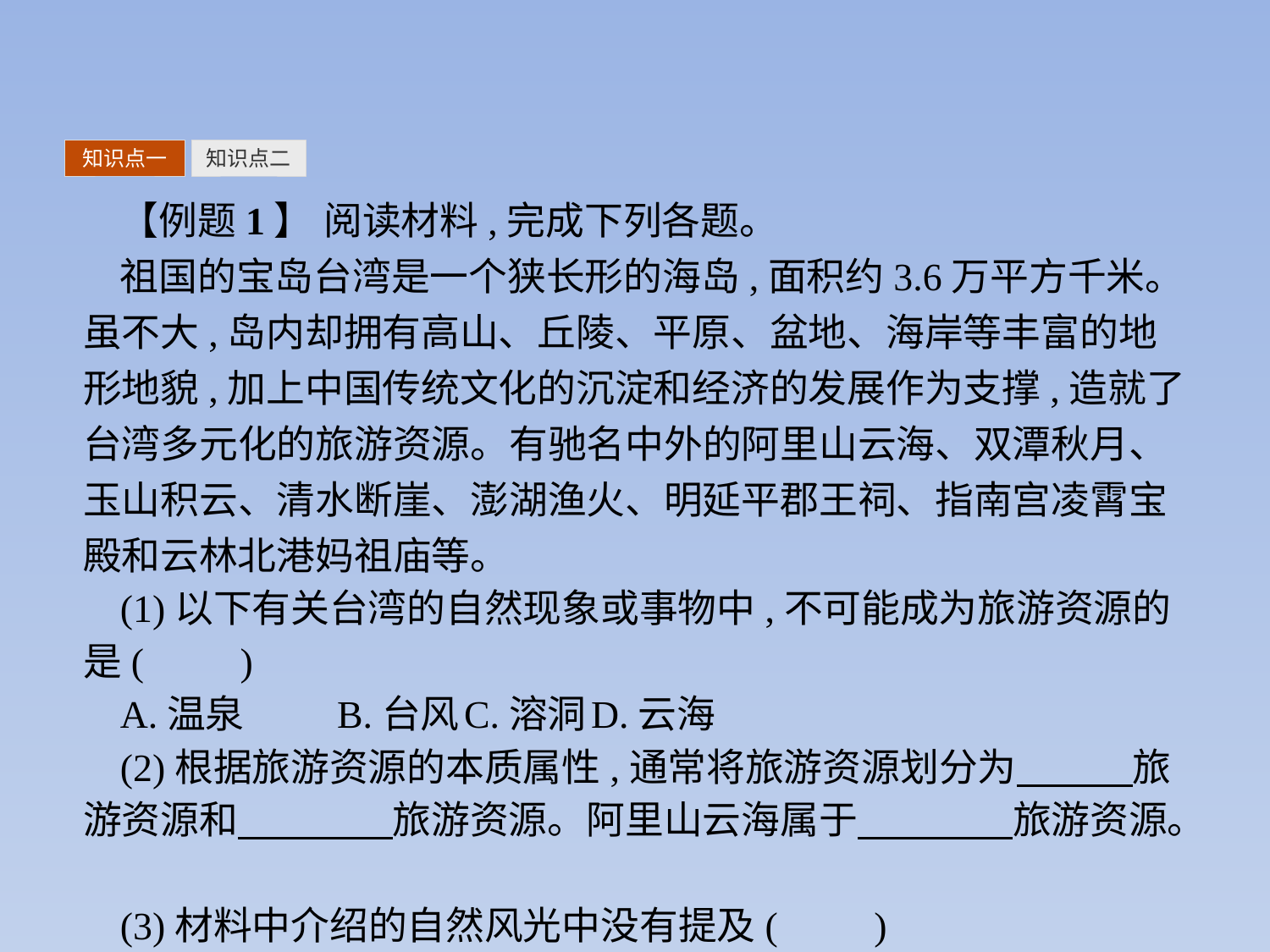

知识点一
知识点二
【例题1】 阅读材料,完成下列各题。
祖国的宝岛台湾是一个狭长形的海岛,面积约3.6万平方千米。虽不大,岛内却拥有高山、丘陵、平原、盆地、海岸等丰富的地形地貌,加上中国传统文化的沉淀和经济的发展作为支撑,造就了台湾多元化的旅游资源。有驰名中外的阿里山云海、双潭秋月、玉山积云、清水断崖、澎湖渔火、明延平郡王祠、指南宫凌霄宝殿和云林北港妈祖庙等。
(1)以下有关台湾的自然现象或事物中,不可能成为旅游资源的是(　　)
A.温泉	B.台风	C.溶洞	D.云海
(2)根据旅游资源的本质属性,通常将旅游资源划分为　　　旅游资源和　　　　旅游资源。阿里山云海属于　　　　旅游资源。
(3)材料中介绍的自然风光中没有提及(　　)
A.地文景观	B.天象与气候景观	C.水域风光	D.生物景观